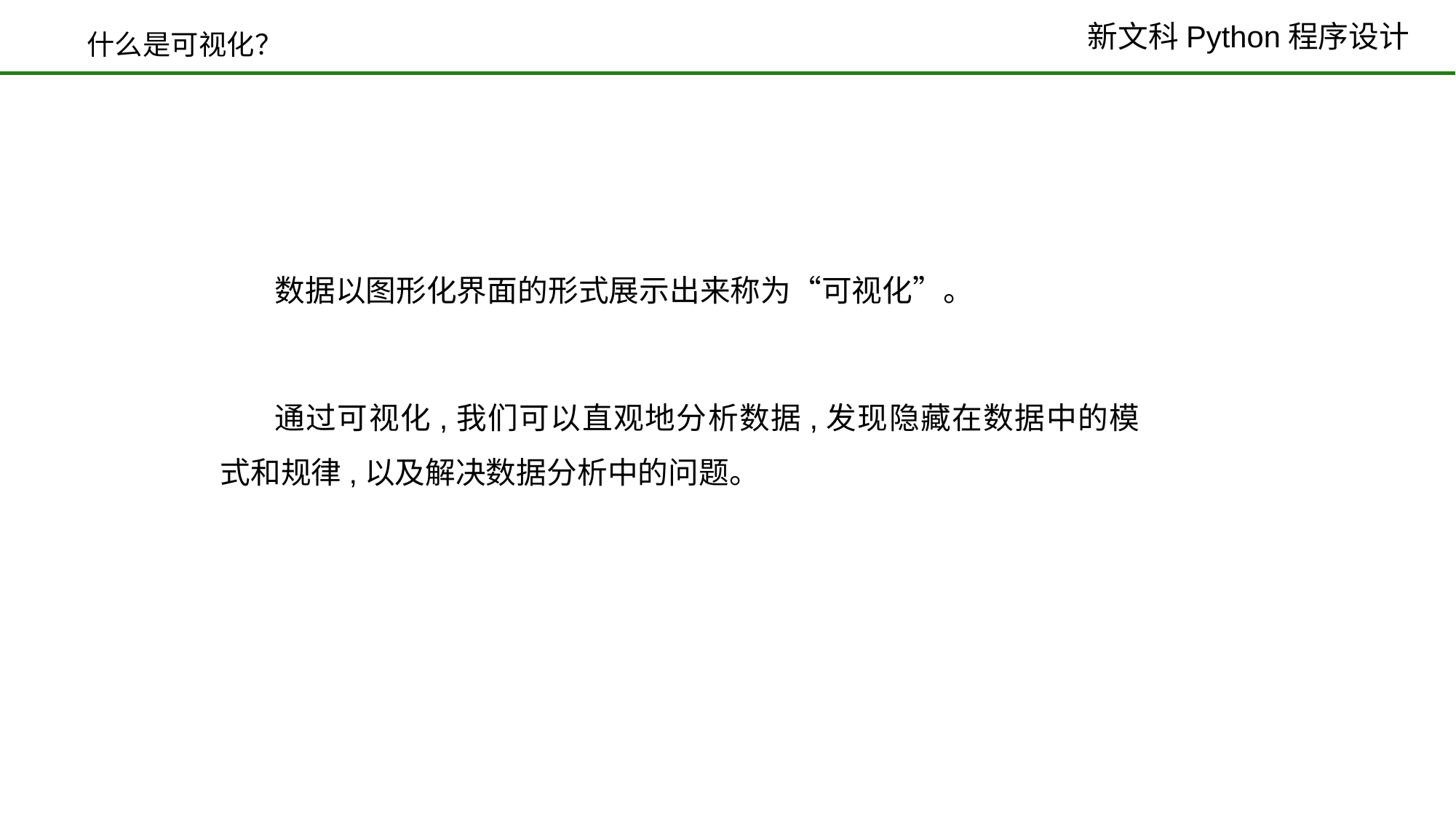

# 什么是可视化？
数据以图形化界面的形式展示出来称为“可视化”。
通过可视化,我们可以直观地分析数据,发现隐藏在数据中的模式和规律,以及解决数据分析中的问题。